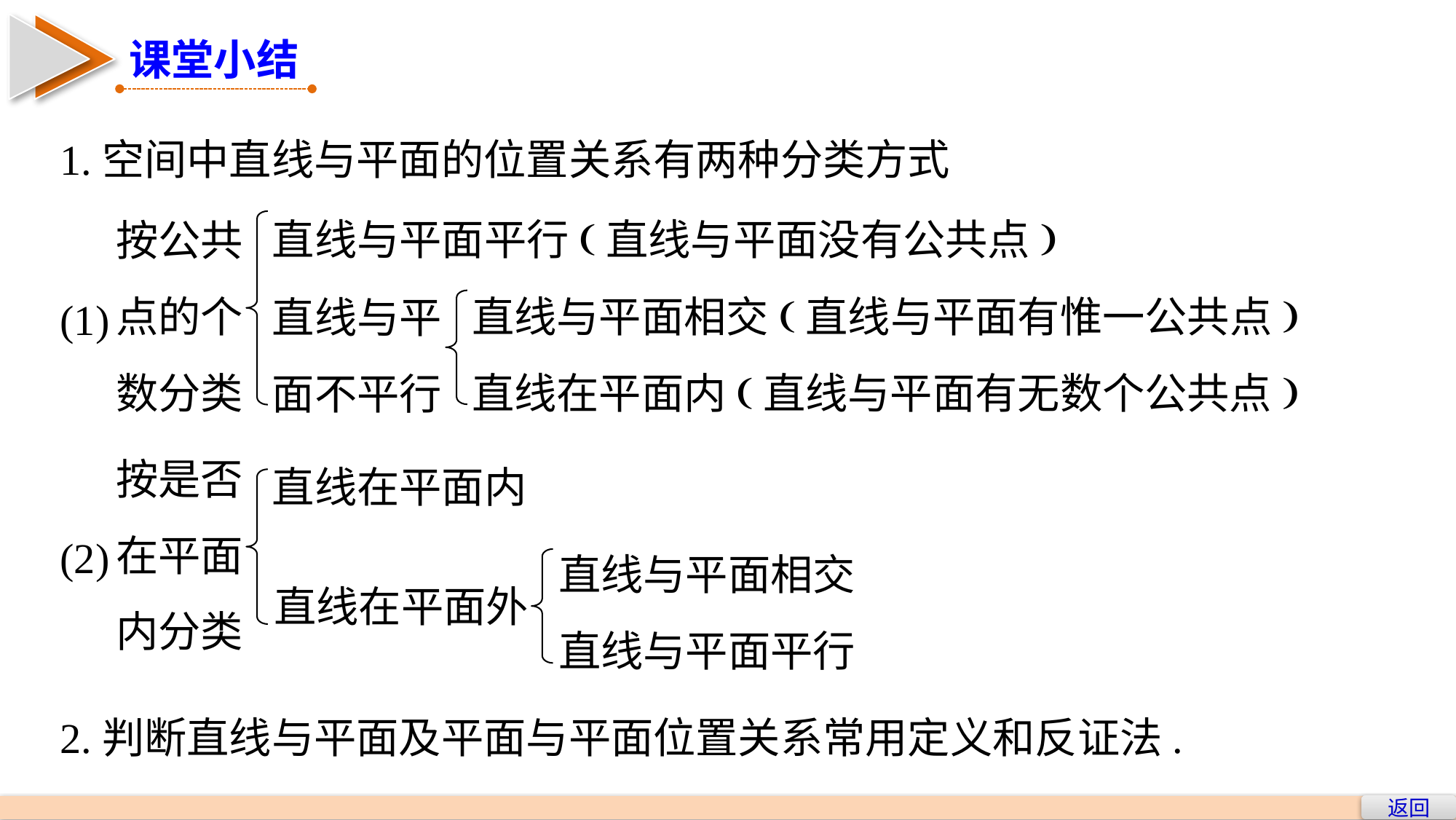

课堂小结
1.空间中直线与平面的位置关系有两种分类方式
直线与平面平行(直线与平面没有公共点)
按公共点的个数分类

直线与平面相交(直线与平面有惟一公共点)
直线在平面内(直线与平面有无数个公共点)
直线与平
面不平行
(1)

按是否在平面内分类
直线在平面内

(2)
直线与平面相交
直线与平面平行

直线在平面外
2.判断直线与平面及平面与平面位置关系常用定义和反证法.
返回